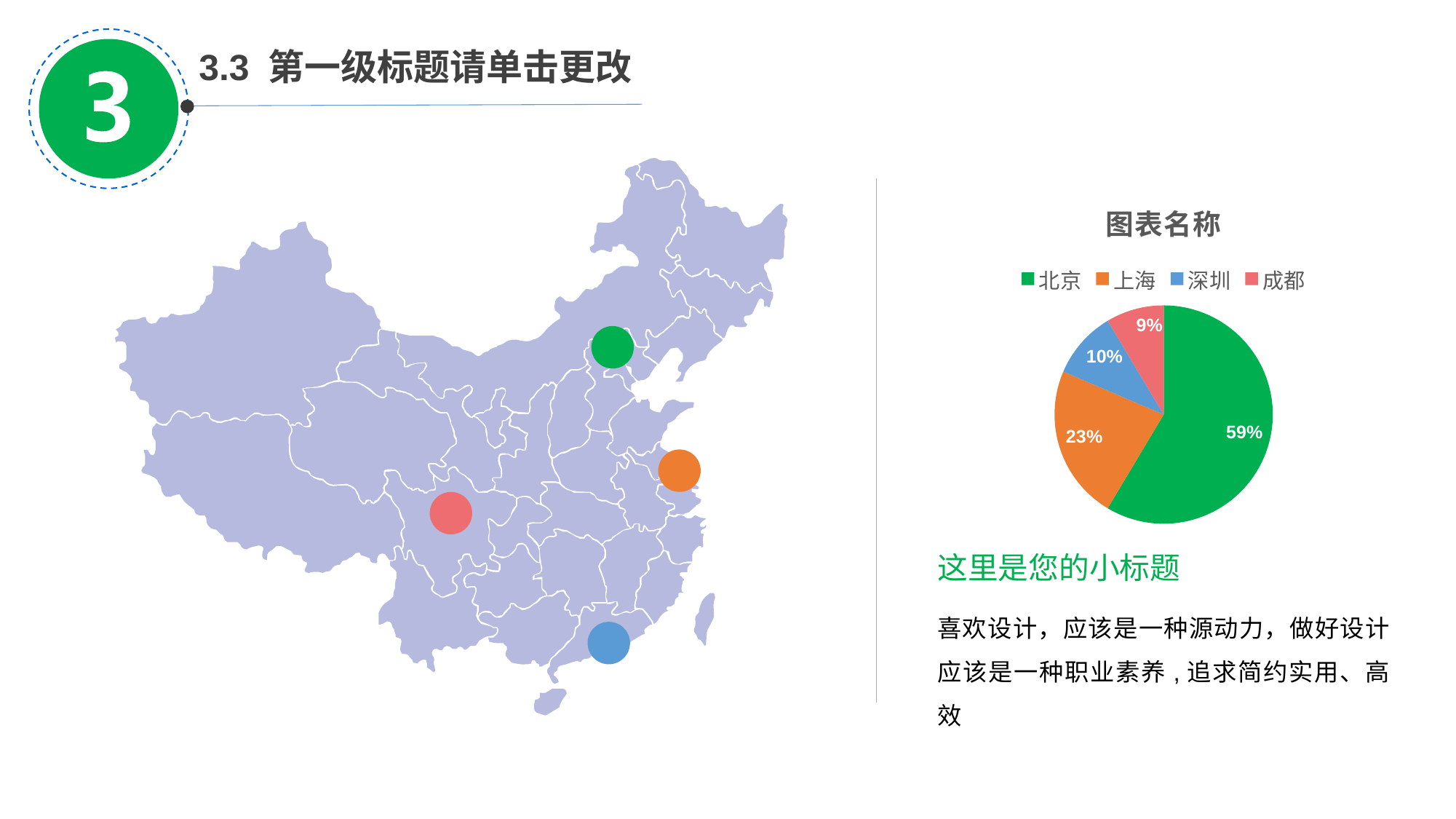

3.3 第一级标题请单击更改

### Chart: 图表名称

| Category | 销售额 |
|---|---|
| 北京 | 8.2 |
| 上海 | 3.2 |
| 深圳 | 1.4 |
| 成都 | 1.2 |

这里是您的小标题
喜欢设计，应该是一种源动力，做好设计应该是一种职业素养,追求简约实用、高效